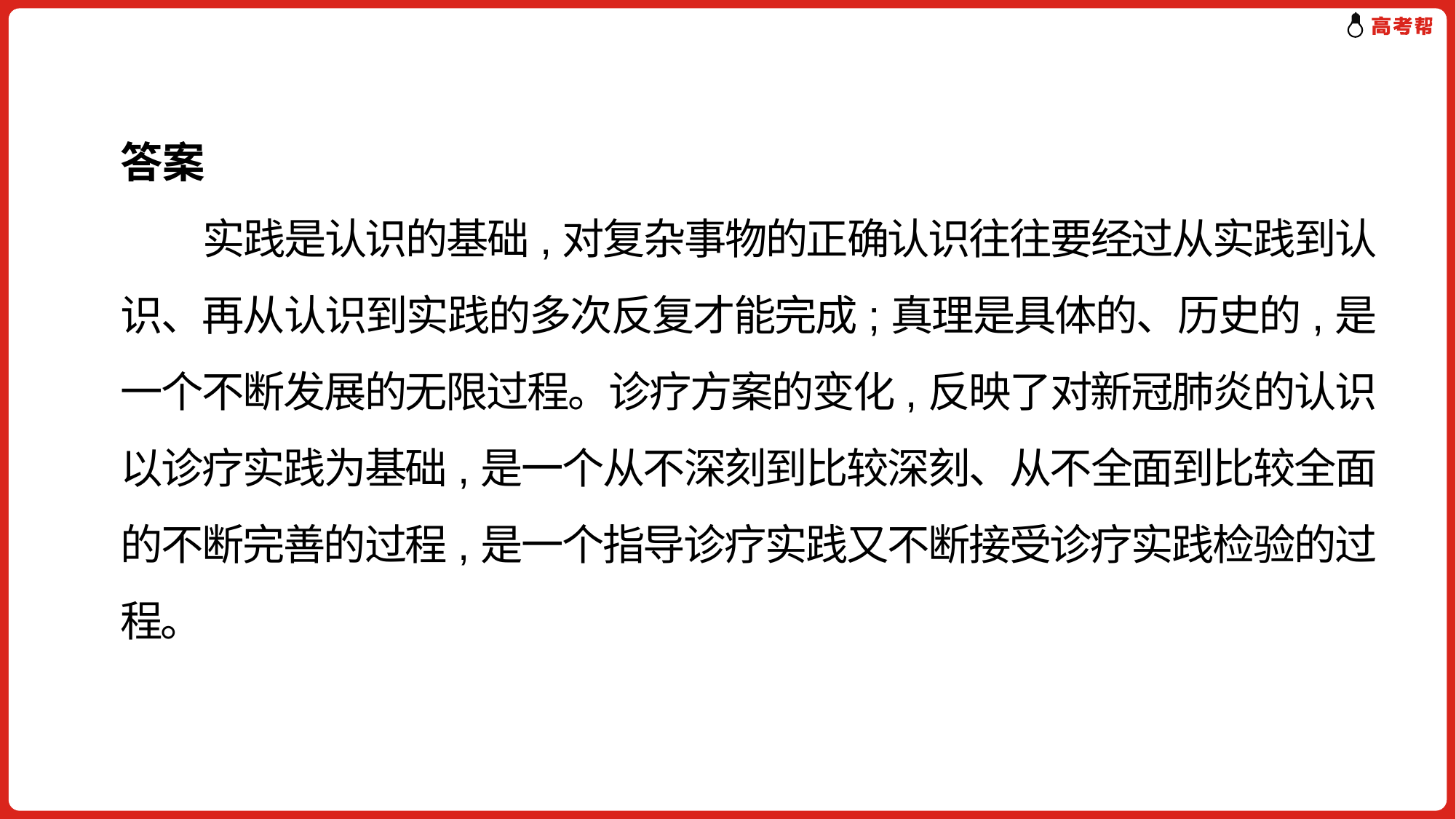

答案
         实践是认识的基础,对复杂事物的正确认识往往要经过从实践到认识、再从认识到实践的多次反复才能完成;真理是具体的、历史的,是一个不断发展的无限过程。诊疗方案的变化,反映了对新冠肺炎的认识以诊疗实践为基础,是一个从不深刻到比较深刻、从不全面到比较全面的不断完善的过程,是一个指导诊疗实践又不断接受诊疗实践检验的过程。